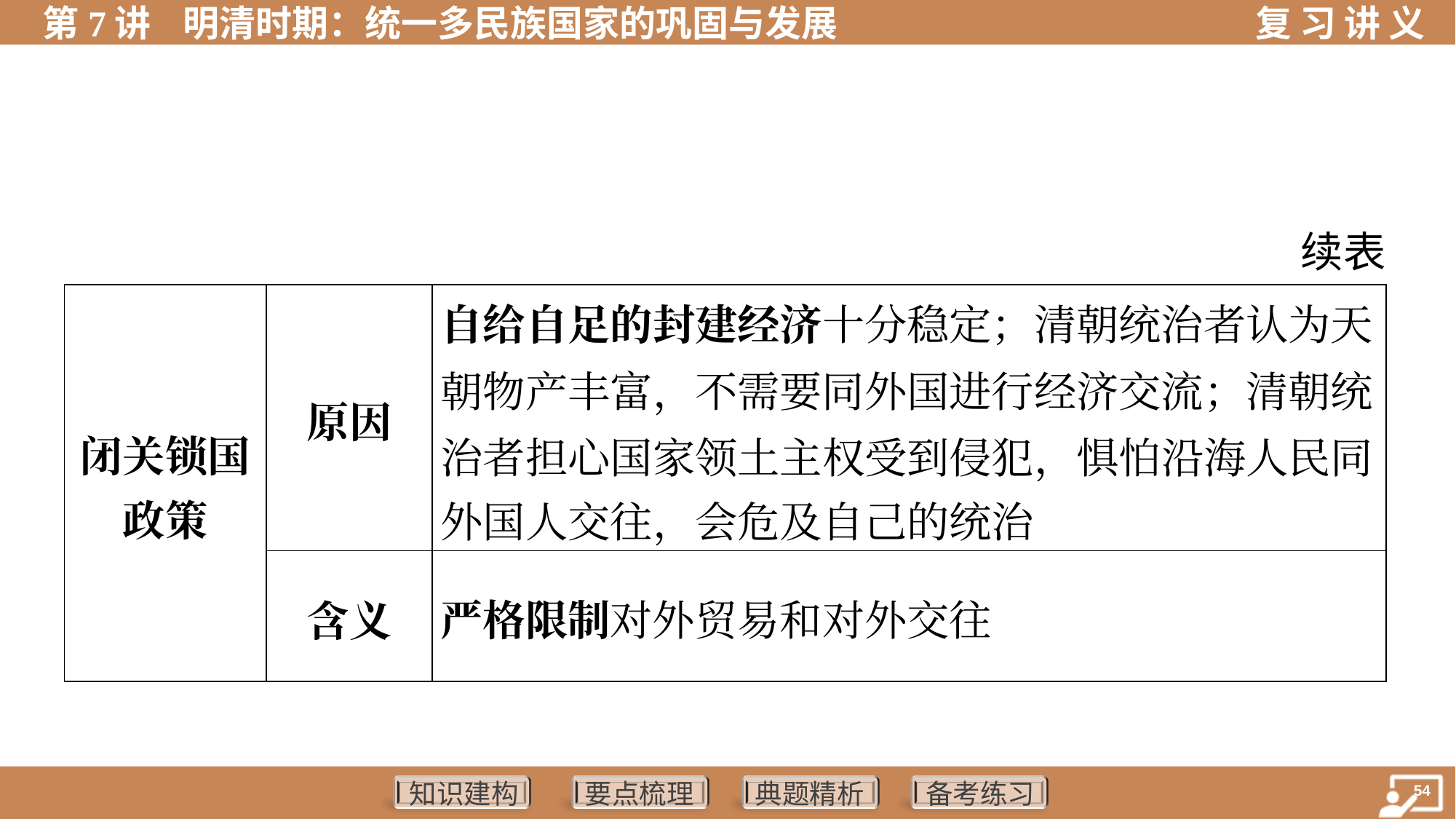

续表
| 闭关锁国 政策 | 原因 | 自给自足的封建经济十分稳定；清朝统治者认为天 朝物产丰富，不需要同外国进行经济交流；清朝统 治者担心国家领土主权受到侵犯，惧怕沿海人民同 外国人交往，会危及自己的统治 |
| --- | --- | --- |
|  | 含义 | 严格限制对外贸易和对外交往 |